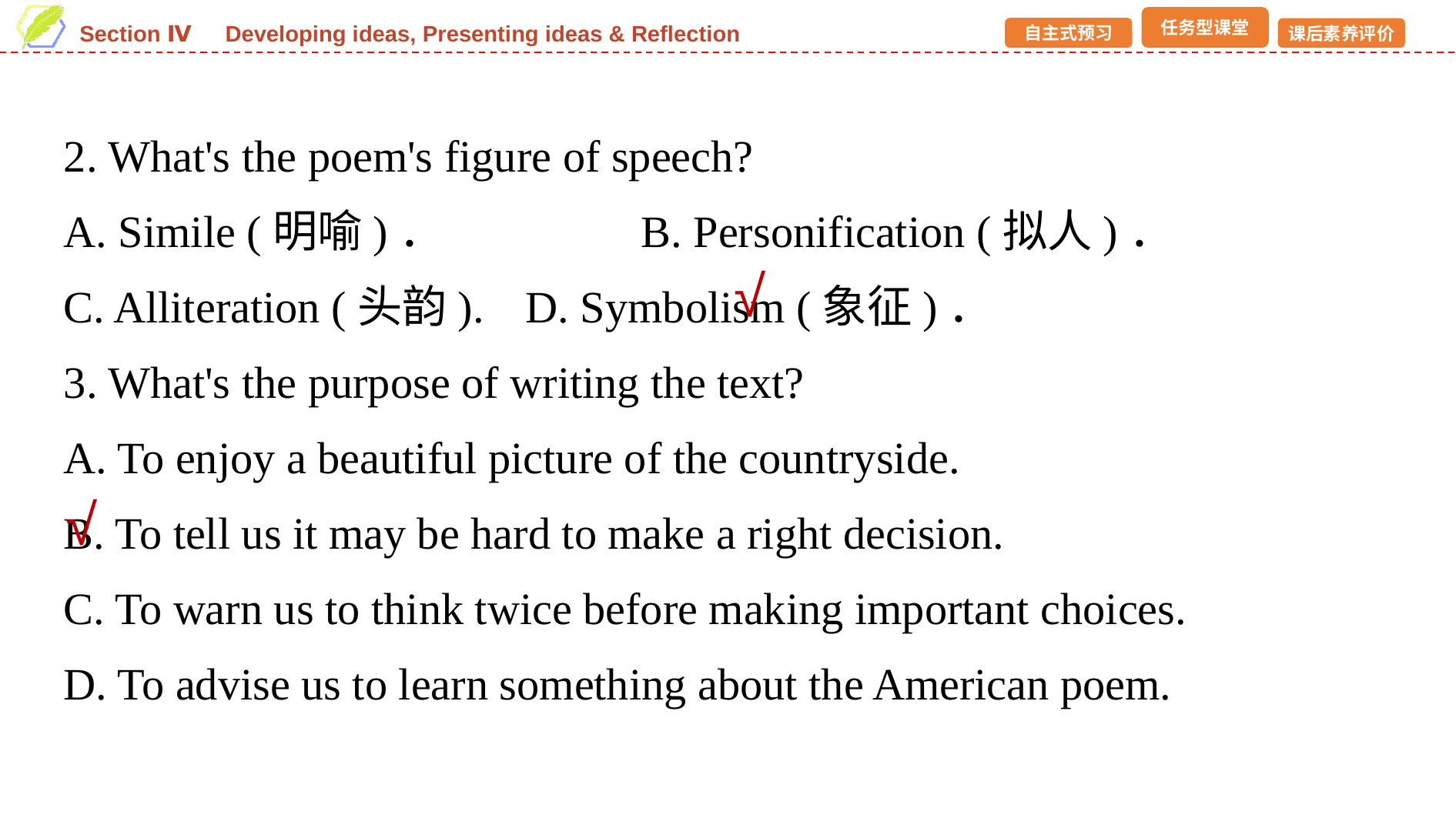

2. What's the poem's figure of speech?
A. Simile (明喻)．　　　　	B. Personification (拟人)．
C. Alliteration (头韵).  	D. Symbolism (象征)．
3. What's the purpose of writing the text?
A. To enjoy a beautiful picture of the countryside.
B. To tell us it may be hard to make a right decision.
C. To warn us to think twice before making important choices.
D. To advise us to learn something about the American poem.
√
√